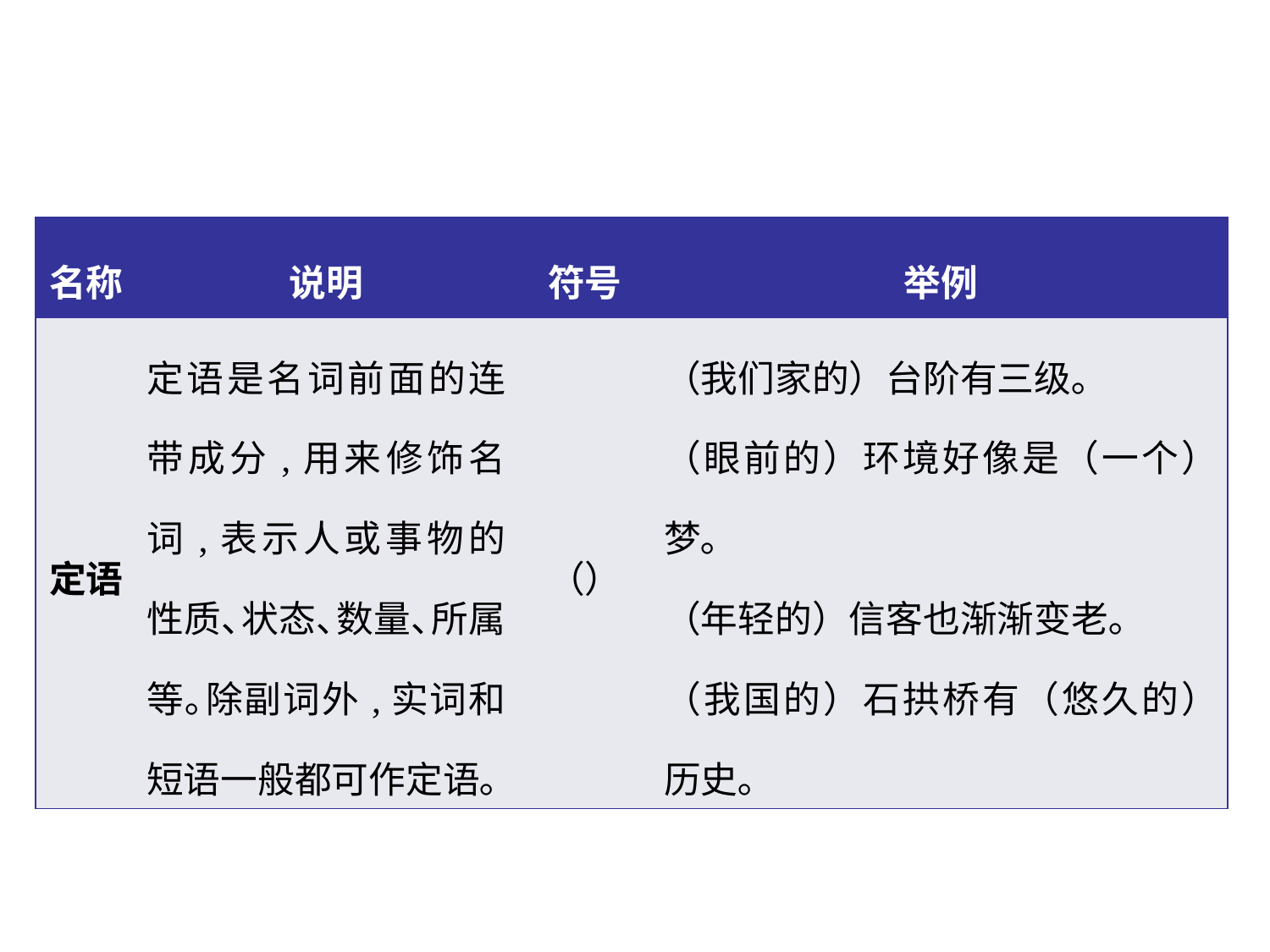

| 名称 | 说明 | 符号 | 举例 |
| --- | --- | --- | --- |
| 定语 | 定语是名词前面的连带成分,用来修饰名词,表示人或事物的性质､状态､数量､所属等｡除副词外,实词和短语一般都可作定语｡ | （） | （我们家的）台阶有三级｡ （眼前的）环境好像是（一个）梦｡ （年轻的）信客也渐渐变老｡ （我国的）石拱桥有（悠久的）历史｡ |